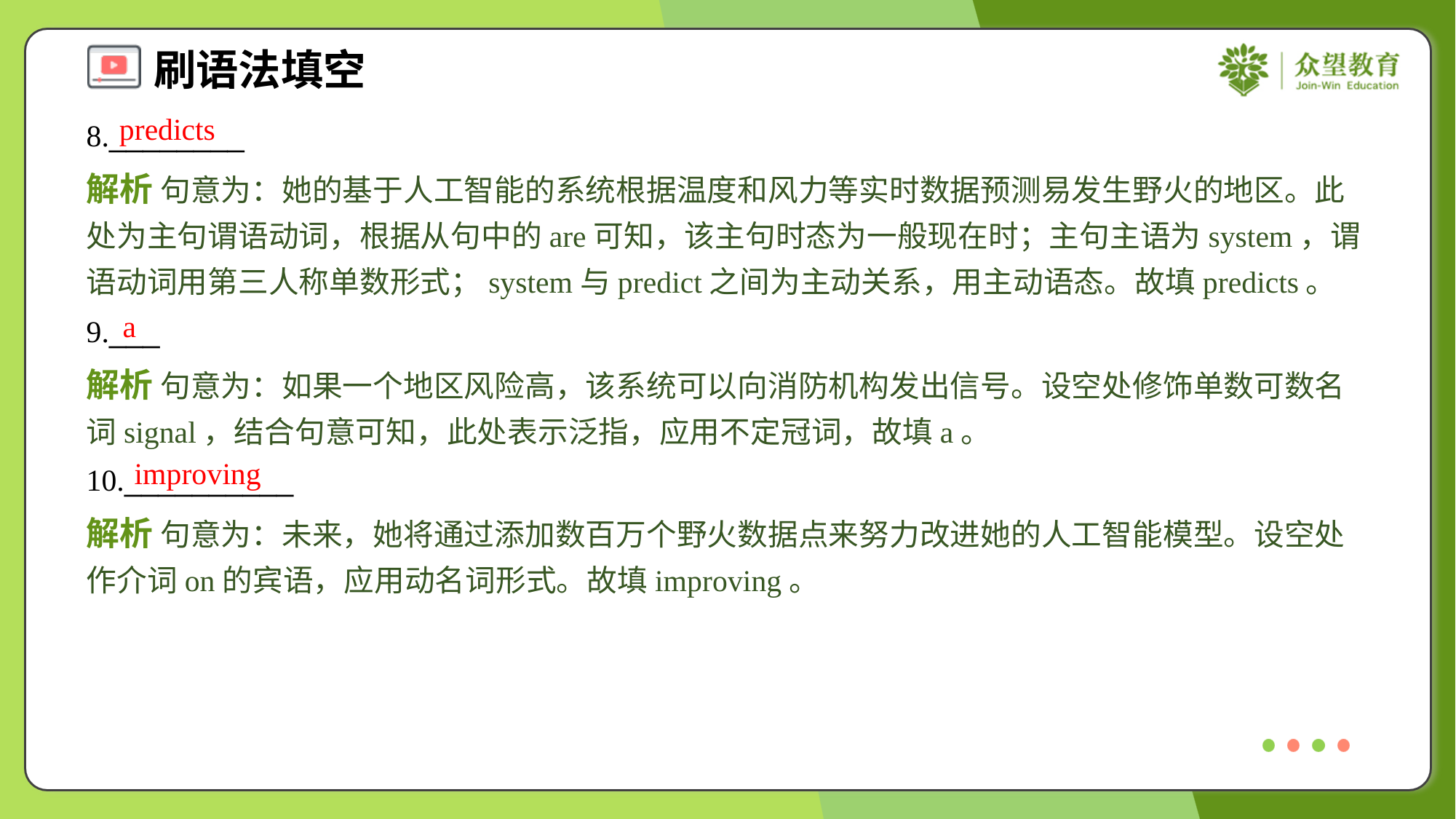

predicts
8.________
解析 句意为：她的基于人工智能的系统根据温度和风力等实时数据预测易发生野火的地区。此处为主句谓语动词，根据从句中的are可知，该主句时态为一般现在时；主句主语为system，谓语动词用第三人称单数形式；system与predict之间为主动关系，用主动语态。故填predicts。
a
9.___
解析 句意为：如果一个地区风险高，该系统可以向消防机构发出信号。设空处修饰单数可数名词signal，结合句意可知，此处表示泛指，应用不定冠词，故填a。
improving
10.__________
解析 句意为：未来，她将通过添加数百万个野火数据点来努力改进她的人工智能模型。设空处作介词on的宾语，应用动名词形式。故填improving。